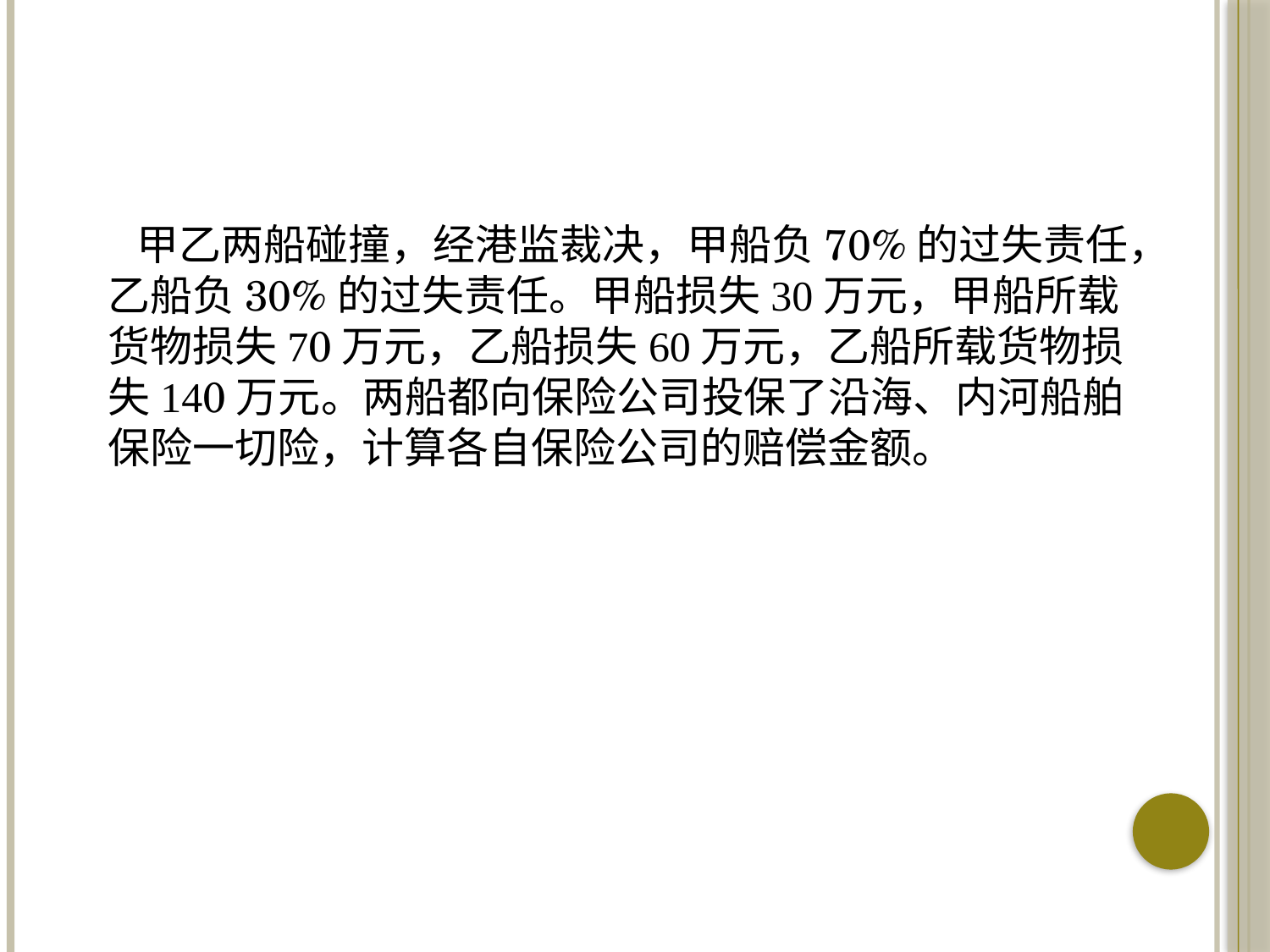

甲乙两船碰撞，经港监裁决，甲船负70%的过失责任，乙船负30%的过失责任。甲船损失30万元，甲船所载货物损失70万元，乙船损失60万元，乙船所载货物损失140万元。两船都向保险公司投保了沿海、内河船舶保险一切险，计算各自保险公司的赔偿金额。